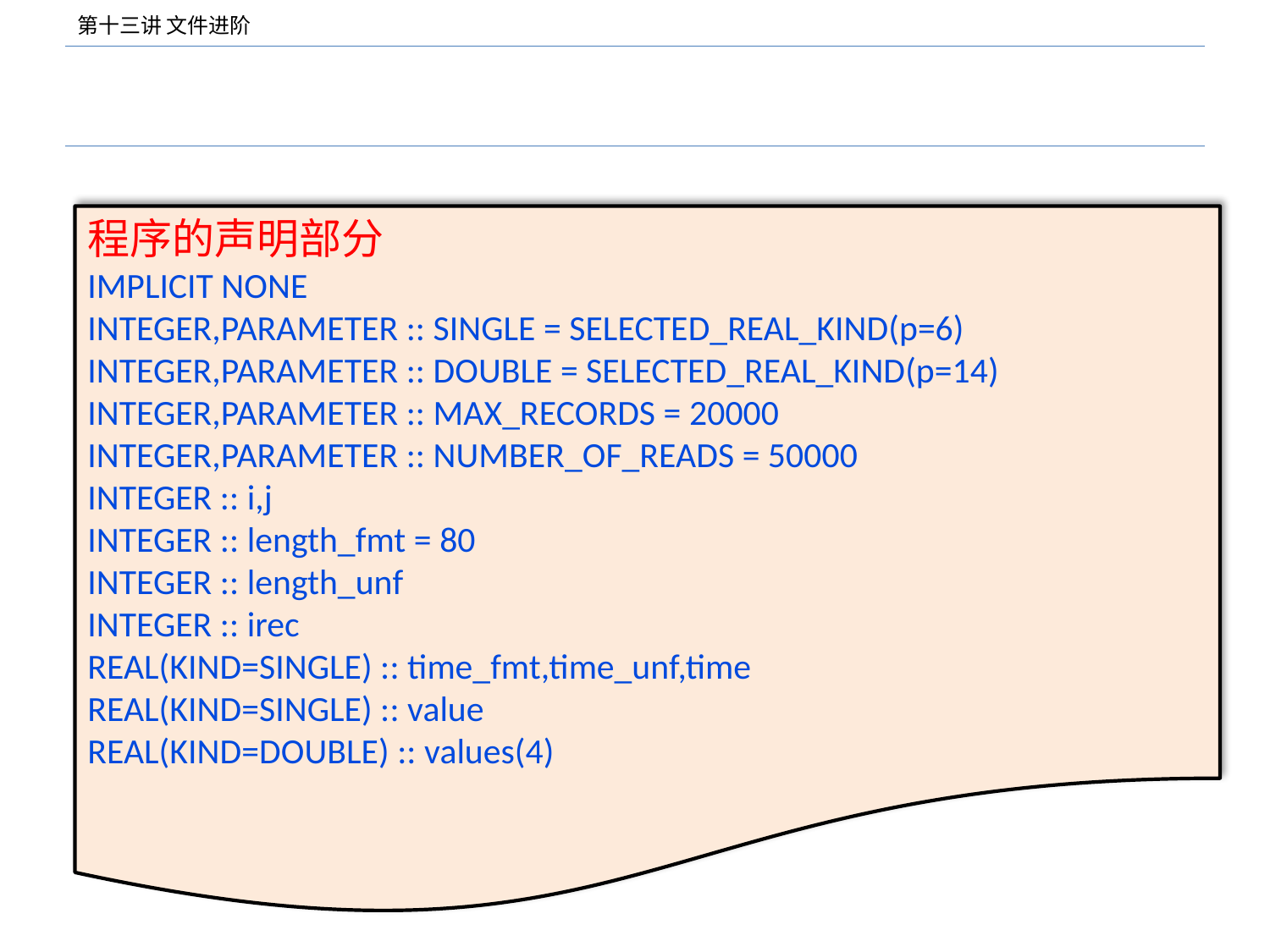

#
程序的声明部分
IMPLICIT NONE
INTEGER,PARAMETER :: SINGLE = SELECTED_REAL_KIND(p=6)
INTEGER,PARAMETER :: DOUBLE = SELECTED_REAL_KIND(p=14)
INTEGER,PARAMETER :: MAX_RECORDS = 20000
INTEGER,PARAMETER :: NUMBER_OF_READS = 50000
INTEGER :: i,j
INTEGER :: length_fmt = 80
INTEGER :: length_unf
INTEGER :: irec
REAL(KIND=SINGLE) :: time_fmt,time_unf,time
REAL(KIND=SINGLE) :: value
REAL(KIND=DOUBLE) :: values(4)